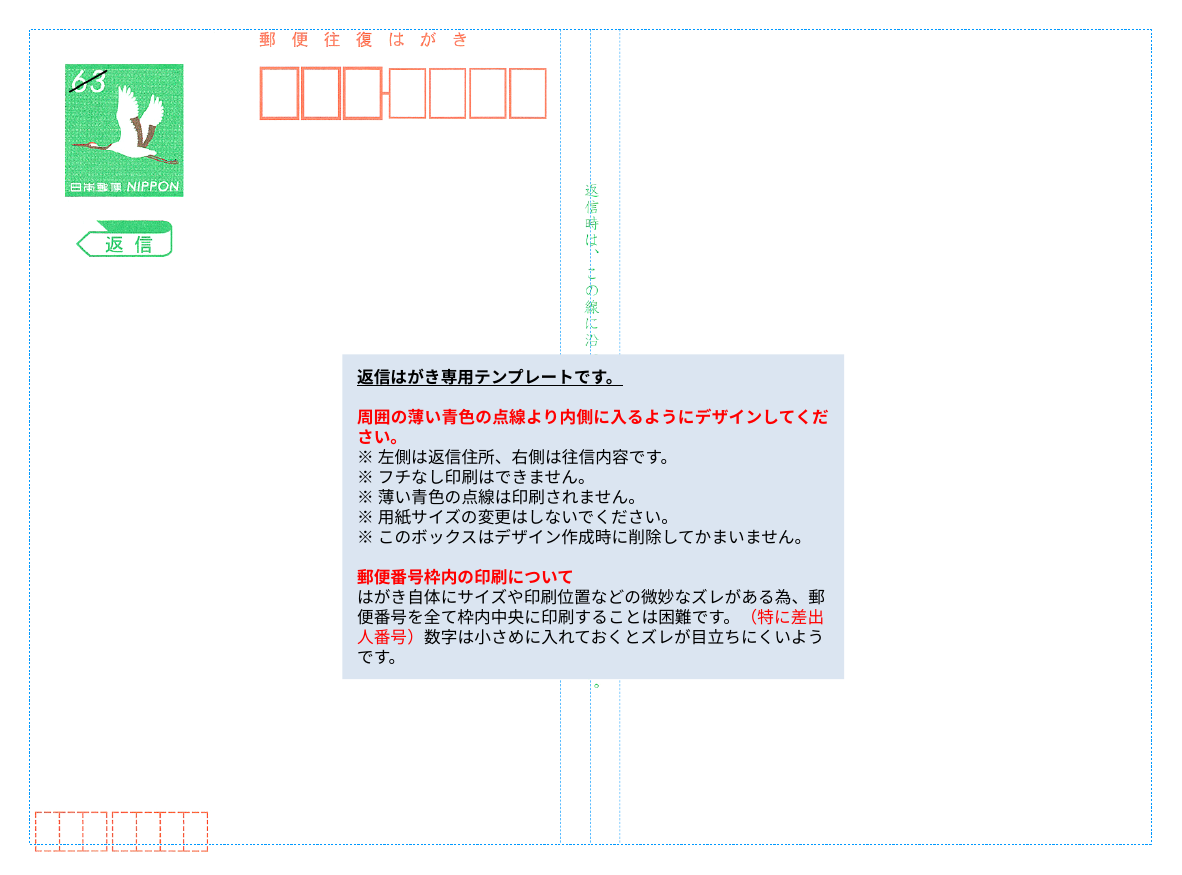

返信はがき専用テンプレートです。

周囲の薄い青色の点線より内側に入るようにデザインしてください。
※左側は返信住所、右側は往信内容です。
※フチなし印刷はできません。
※薄い青色の点線は印刷されません。
※用紙サイズの変更はしないでください。
※このボックスはデザイン作成時に削除してかまいません。

郵便番号枠内の印刷について
はがき自体にサイズや印刷位置などの微妙なズレがある為、郵便番号を全て枠内中央に印刷することは困難です。（特に差出人番号）数字は小さめに入れておくとズレが目立ちにくいようです。